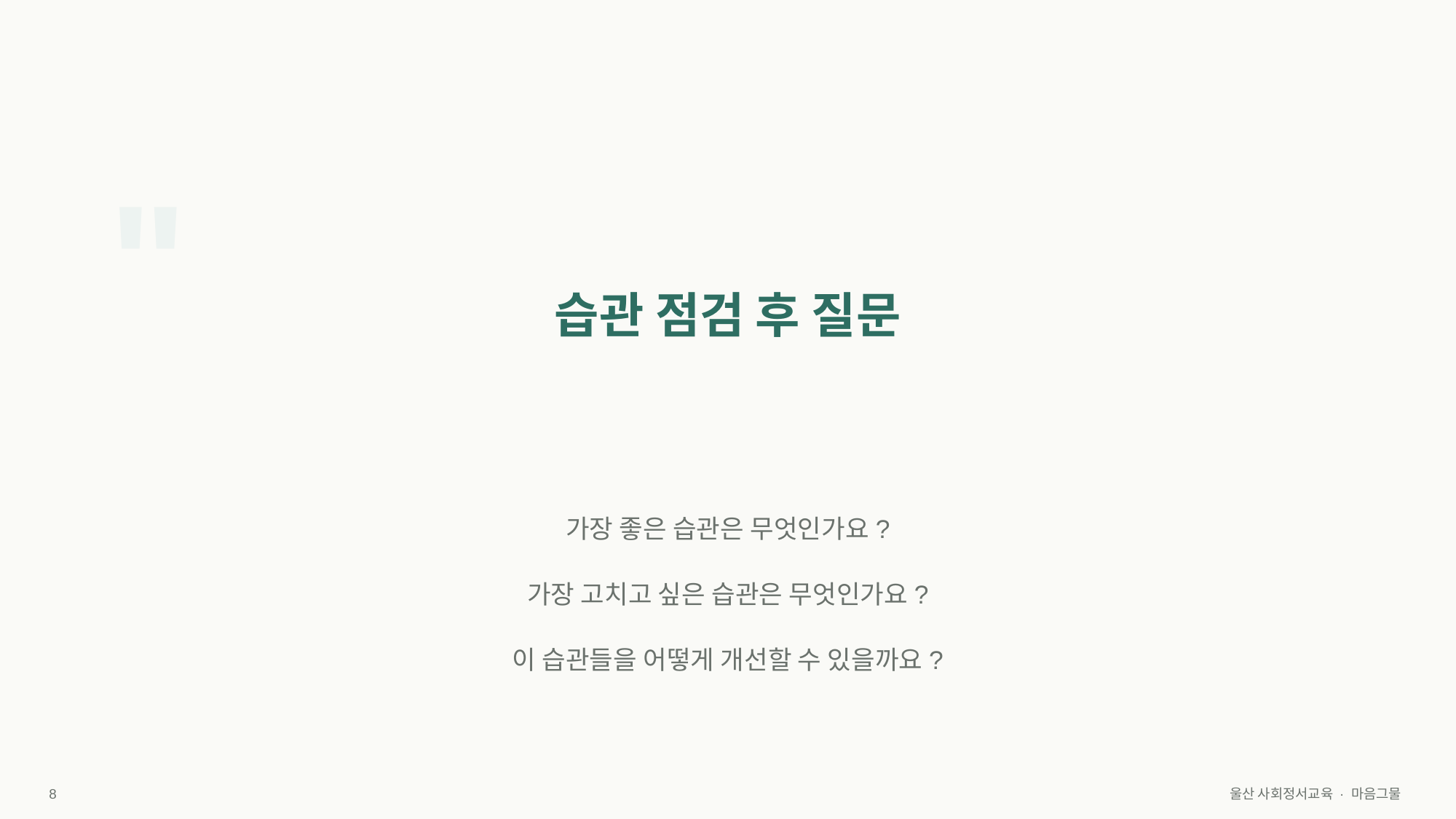

"
습관 점검 후 질문
가장 좋은 습관은 무엇인가요?
가장 고치고 싶은 습관은 무엇인가요?
이 습관들을 어떻게 개선할 수 있을까요?
8
울산 사회정서교육 · 마음그물